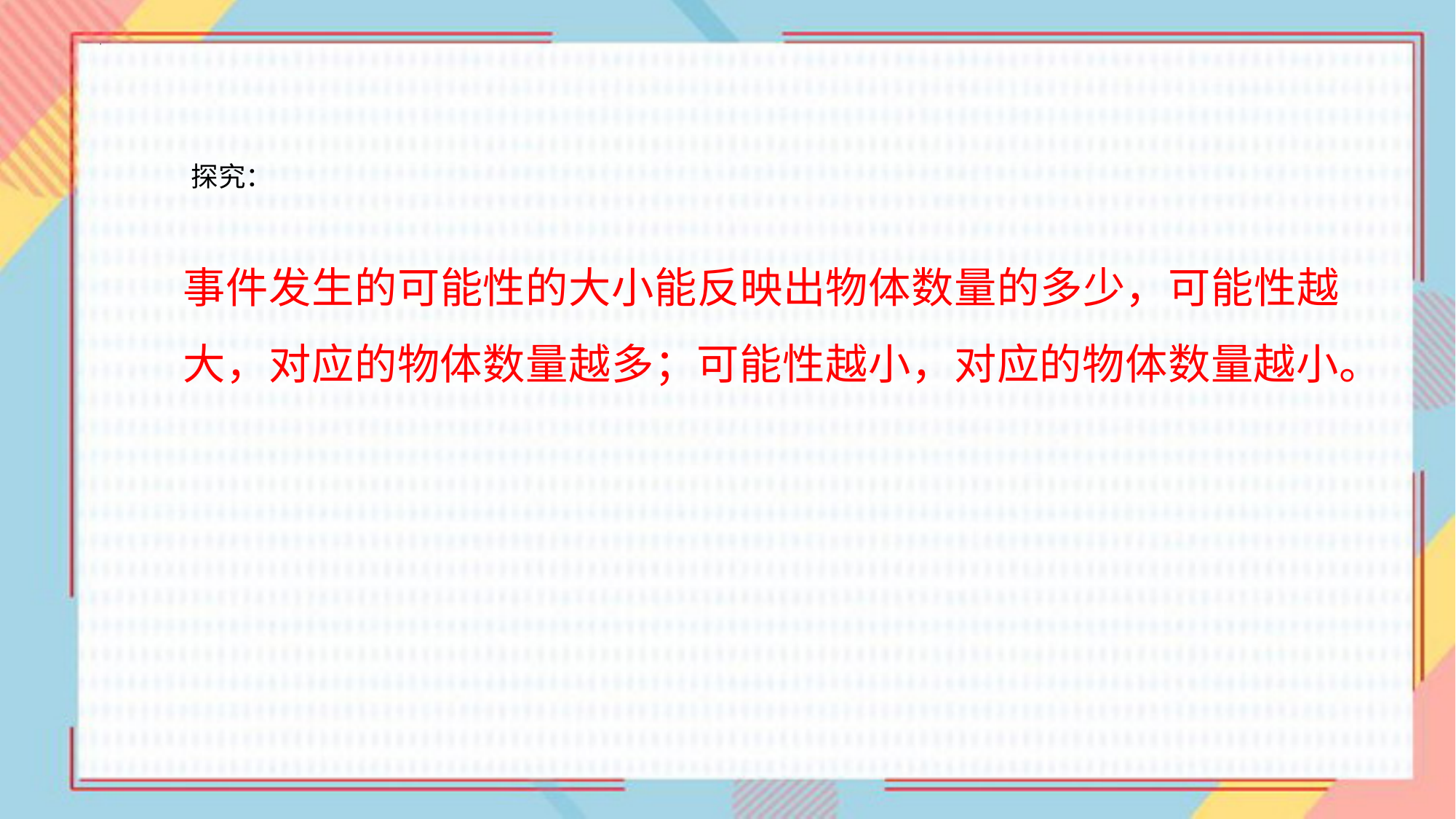

探究：
事件发生的可能性的大小能反映出物体数量的多少，可能性越大，对应的物体数量越多；可能性越小，对应的物体数量越小。